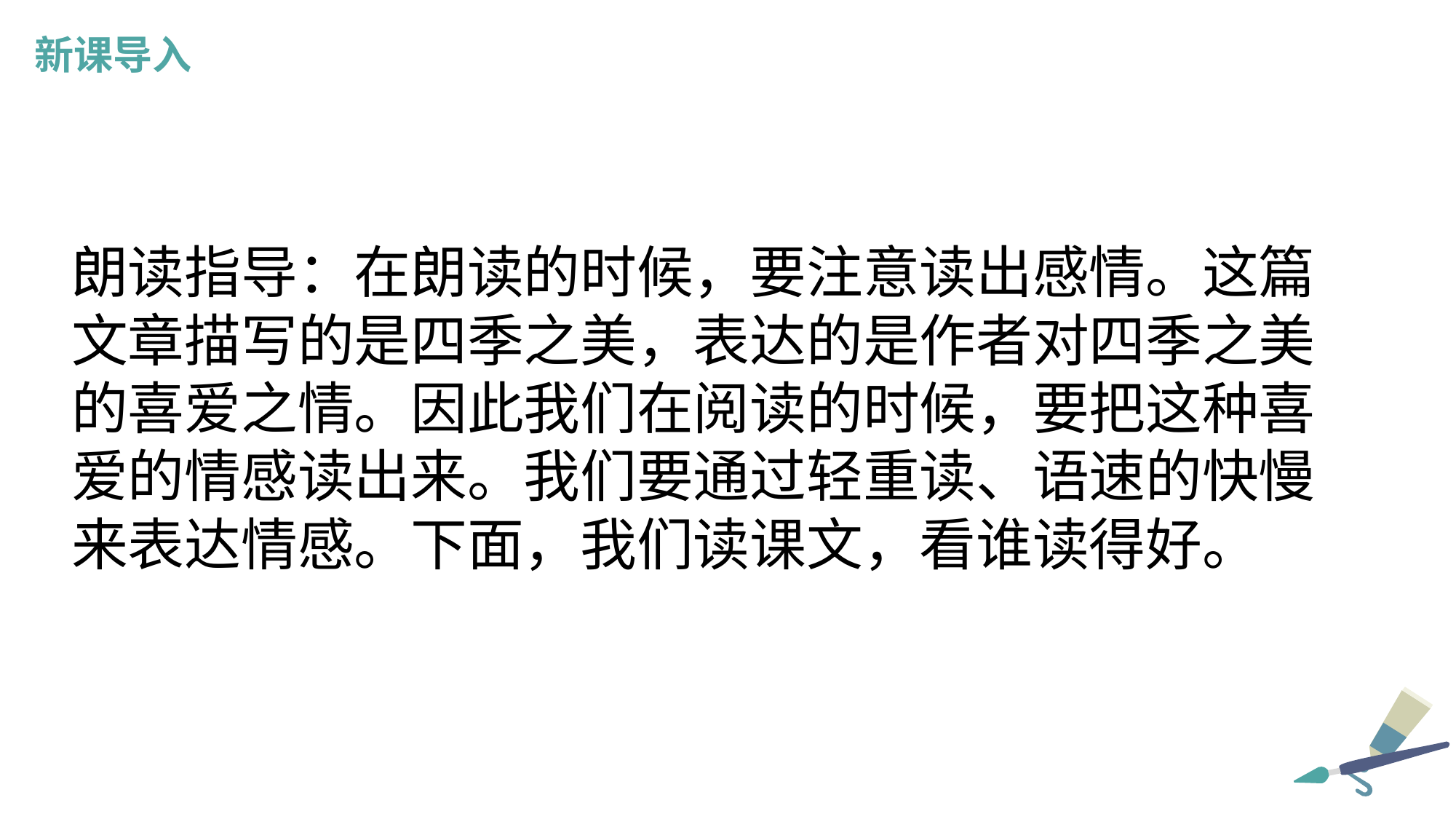

新课导入
朗读指导：在朗读的时候，要注意读出感情。这篇文章描写的是四季之美，表达的是作者对四季之美的喜爱之情。因此我们在阅读的时候，要把这种喜爱的情感读出来。我们要通过轻重读、语速的快慢来表达情感。下面，我们读课文，看谁读得好。